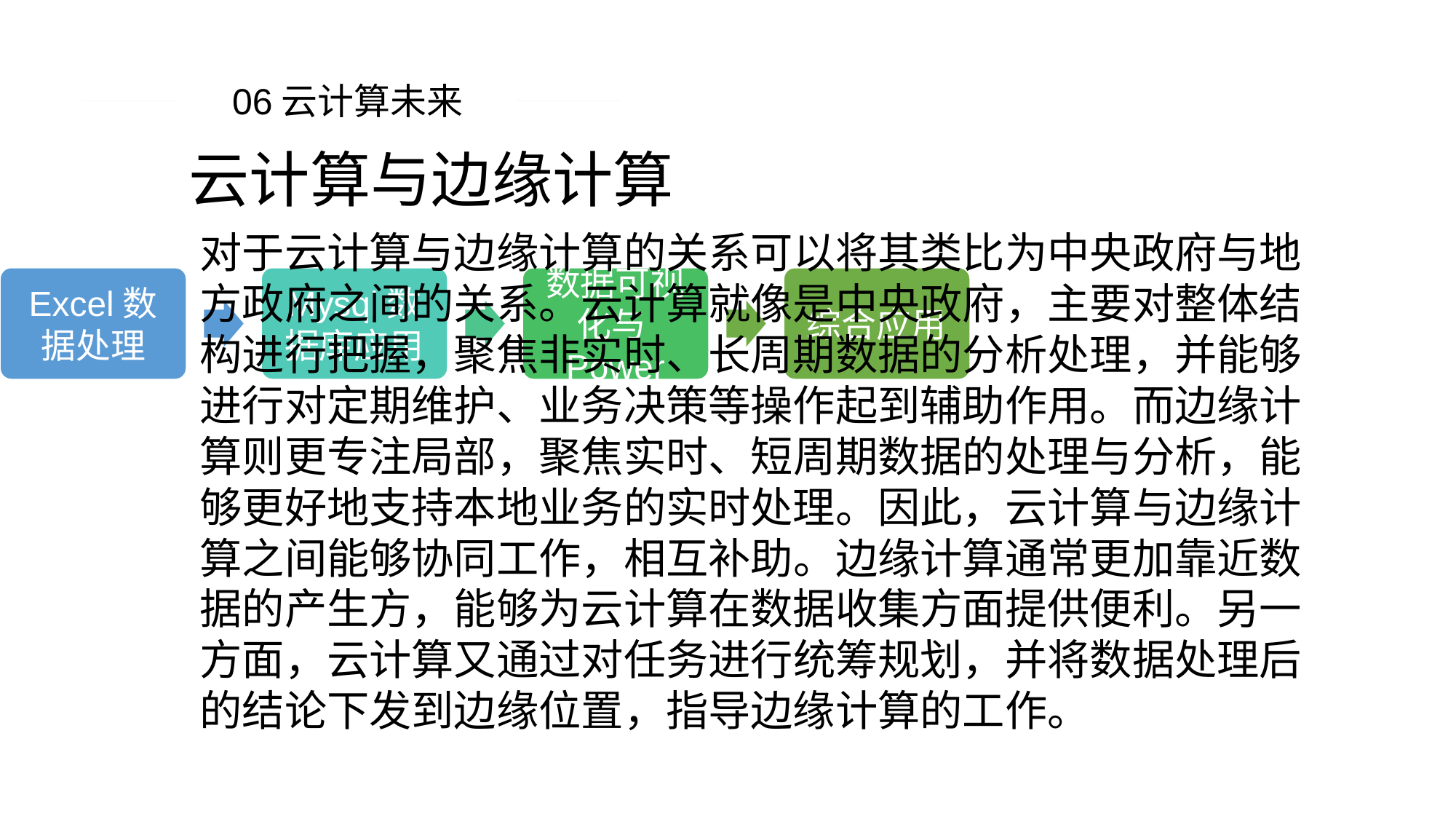

06云计算未来
Excel数据处理

Mysql数据库应用

数据可视化与Power

综合应用
云计算与边缘计算

对于云计算与边缘计算的关系可以将其类比为中央政府与地方政府之间的关系。云计算就像是中央政府，主要对整体结构进行把握，聚焦非实时、长周期数据的分析处理，并能够进行对定期维护、业务决策等操作起到辅助作用。而边缘计算则更专注局部，聚焦实时、短周期数据的处理与分析，能够更好地支持本地业务的实时处理。因此，云计算与边缘计算之间能够协同工作，相互补助。边缘计算通常更加靠近数据的产生方，能够为云计算在数据收集方面提供便利。另一方面，云计算又通过对任务进行统筹规划，并将数据处理后的结论下发到边缘位置，指导边缘计算的工作。
PPT模板 http://www.1ppt.com/moban/